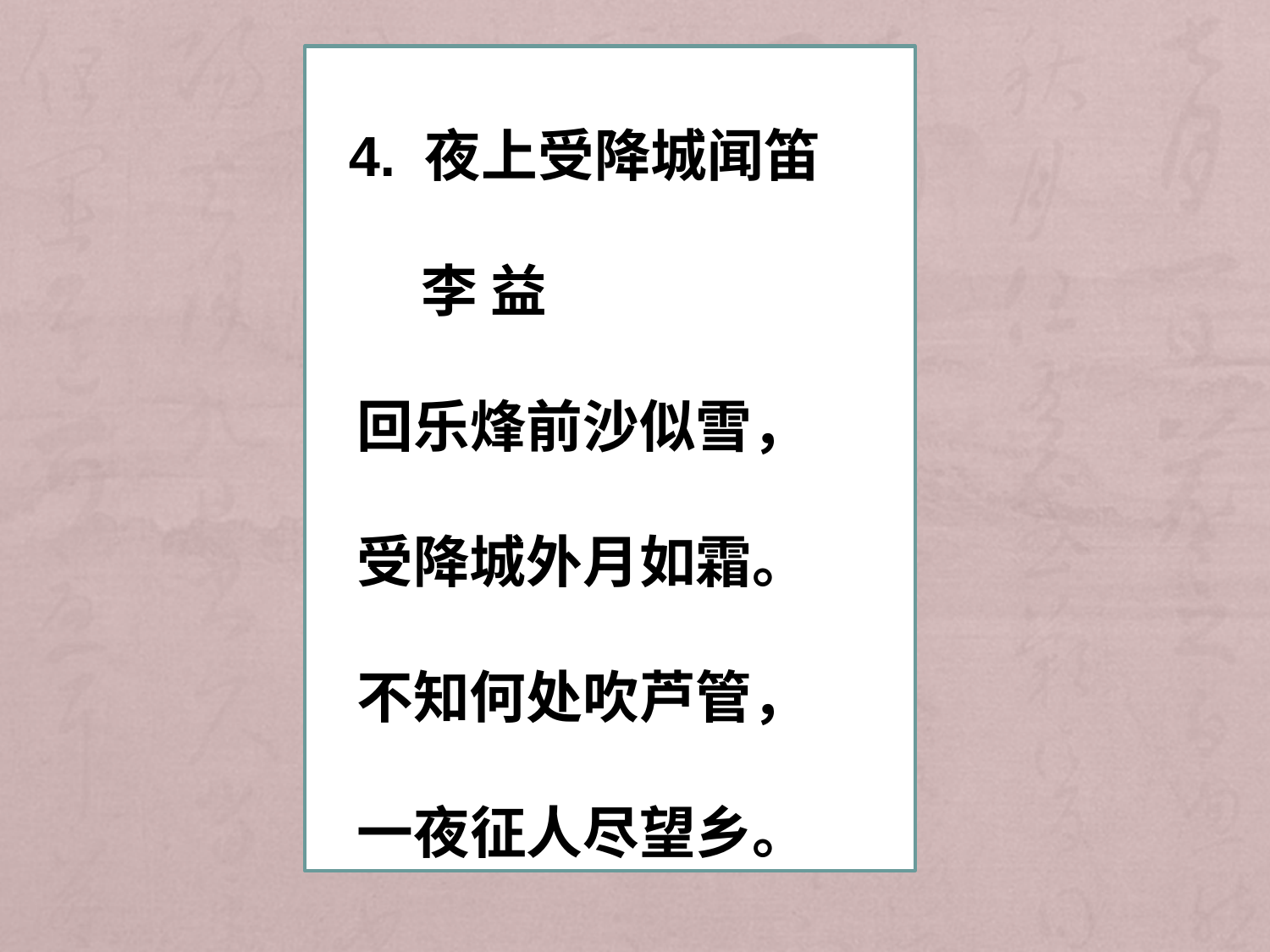

4. 夜上受降城闻笛
       李 益
  回乐烽前沙似雪，
  受降城外月如霜。
  不知何处吹芦管，
  一夜征人尽望乡。